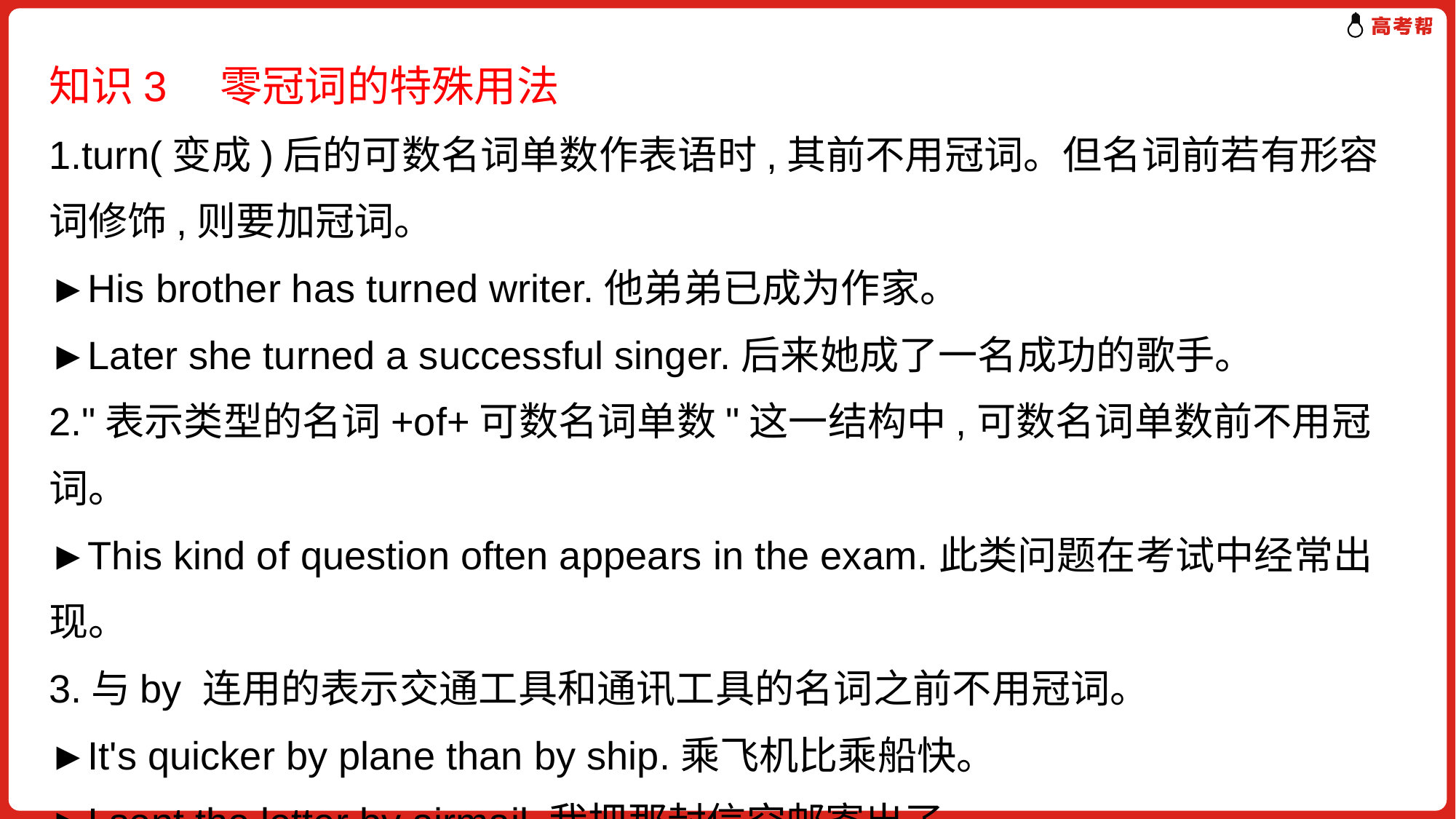

知识3　零冠词的特殊用法
1.turn(变成)后的可数名词单数作表语时,其前不用冠词。但名词前若有形容词修饰,则要加冠词。
►His brother has turned writer.他弟弟已成为作家。
►Later she turned a successful singer.后来她成了一名成功的歌手。
2."表示类型的名词+of+可数名词单数"这一结构中,可数名词单数前不用冠词。
►This kind of question often appears in the exam.此类问题在考试中经常出现。
3.与by 连用的表示交通工具和通讯工具的名词之前不用冠词。
►It's quicker by plane than by ship.乘飞机比乘船快。
►I sent the letter by airmail.我把那封信空邮寄出了。